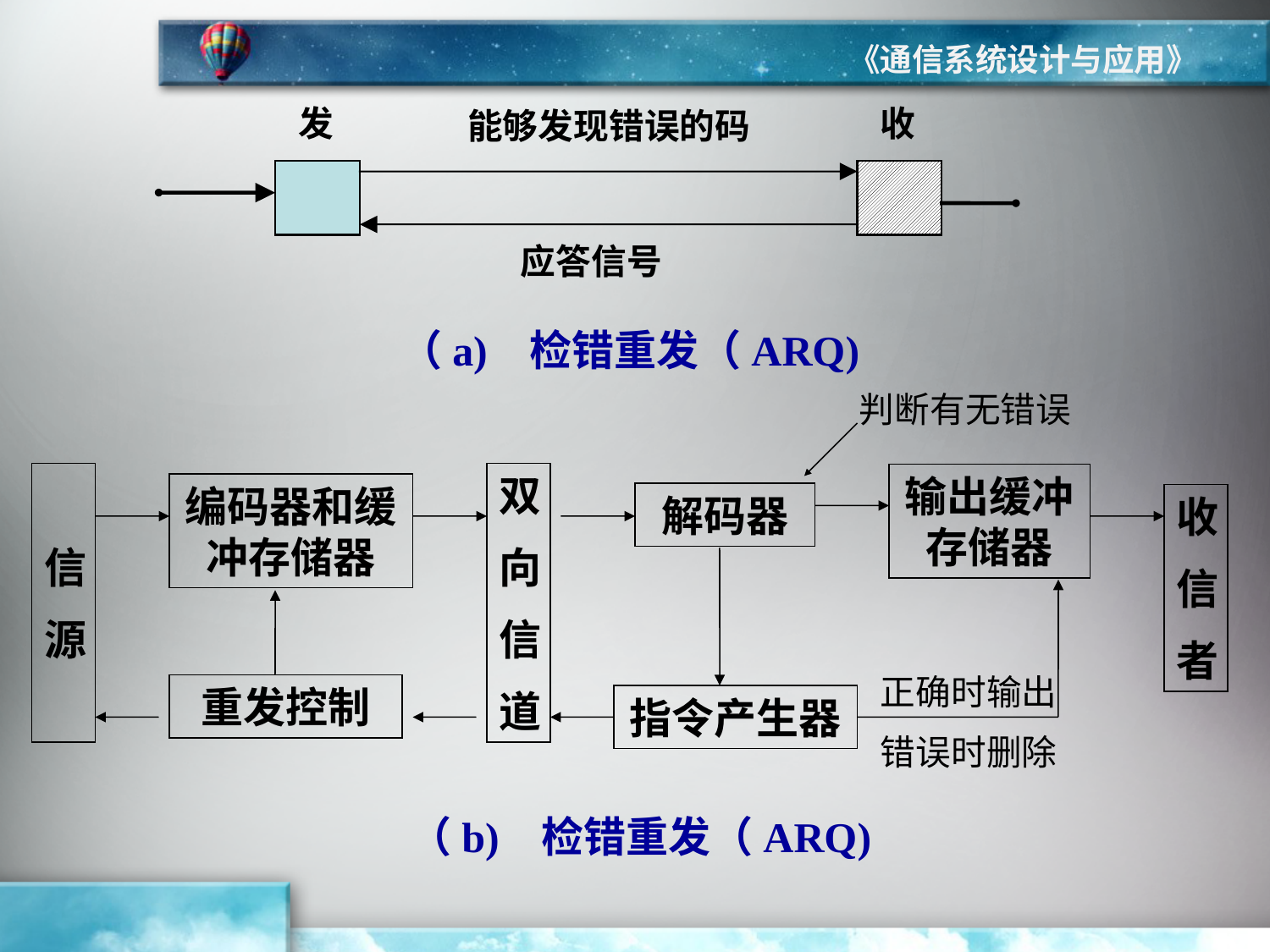

《通信系统设计与应用》
发
收
能够发现错误的码

应答信号
（a)   检错重发（ARQ)
判断有无错误

信
源

双
向
信
道
输出缓冲存储器
编码器和缓冲存储器
解码器
收
信
者

正确时输出
错误时删除
重发控制
指令产生器

（b)   检错重发（ARQ)